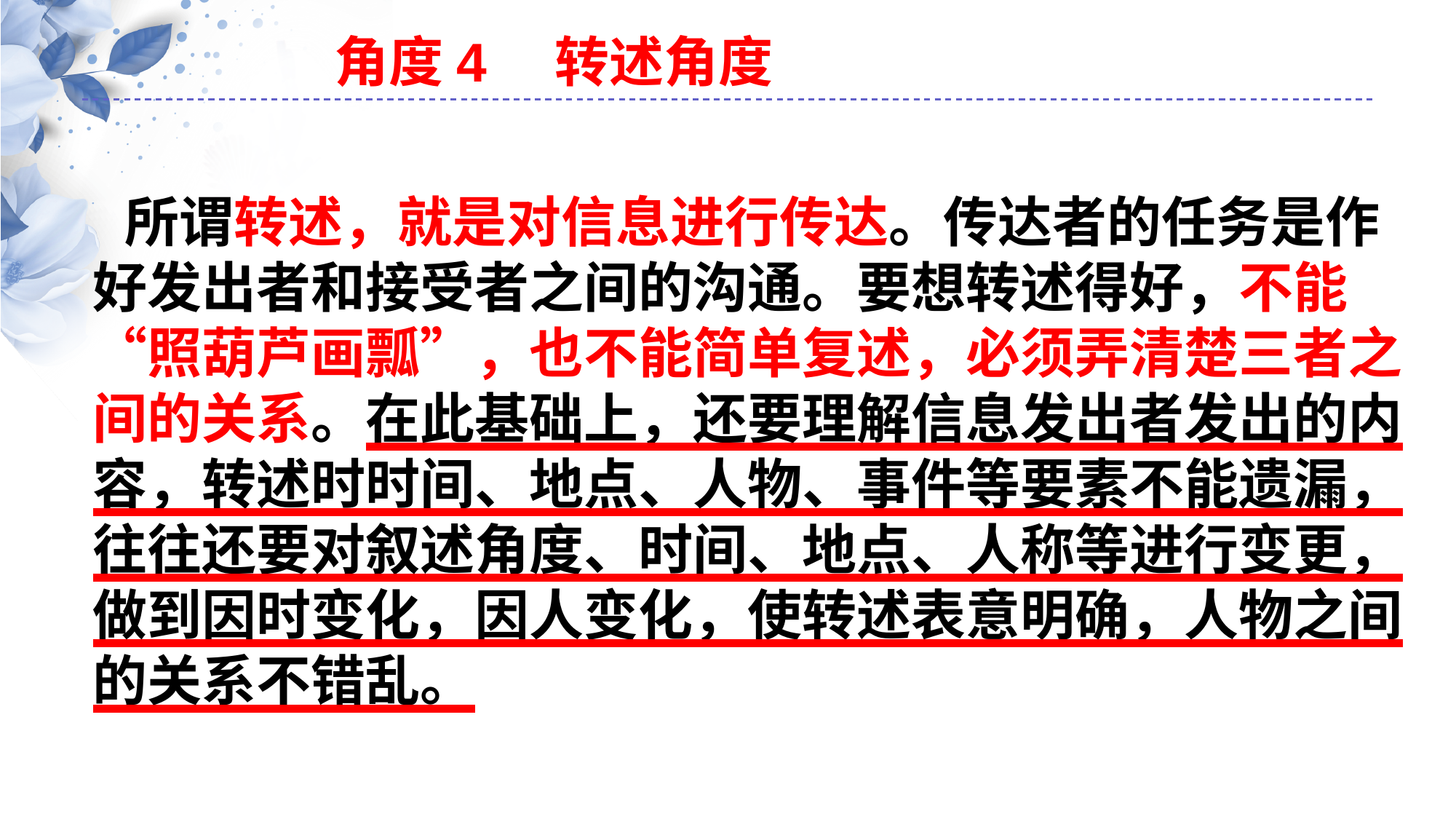

角度4　转述角度
所谓转述，就是对信息进行传达。传达者的任务是作好发出者和接受者之间的沟通。要想转述得好，不能“照葫芦画瓢”，也不能简单复述，必须弄清楚三者之间的关系。在此基础上，还要理解信息发出者发出的内容，转述时时间、地点、人物、事件等要素不能遗漏，往往还要对叙述角度、时间、地点、人称等进行变更，做到因时变化，因人变化，使转述表意明确，人物之间的关系不错乱。